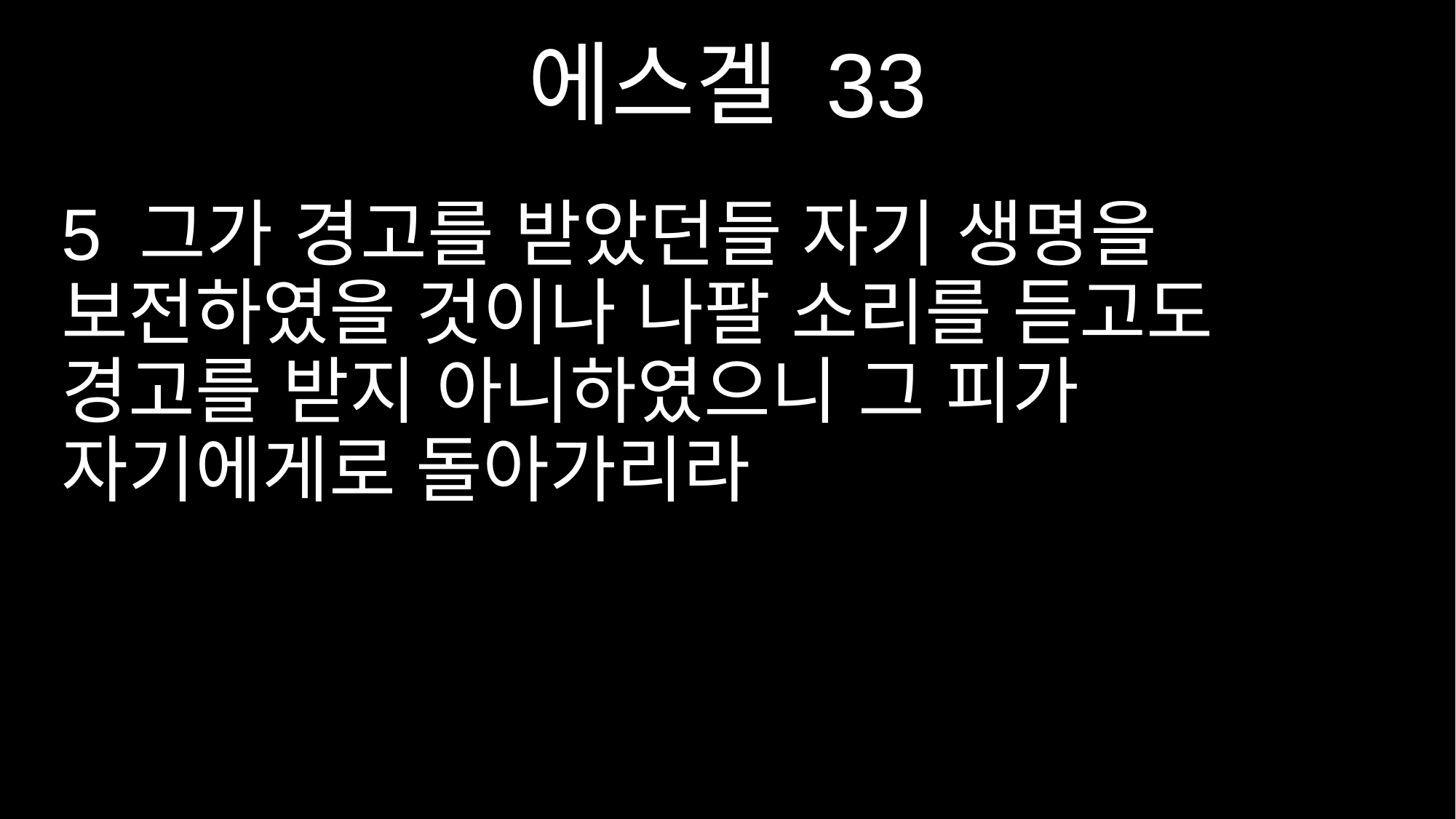

에스겔 33
5 그가 경고를 받았던들 자기 생명을 보전하였을 것이나 나팔 소리를 듣고도 경고를 받지 아니하였으니 그 피가 자기에게로 돌아가리라